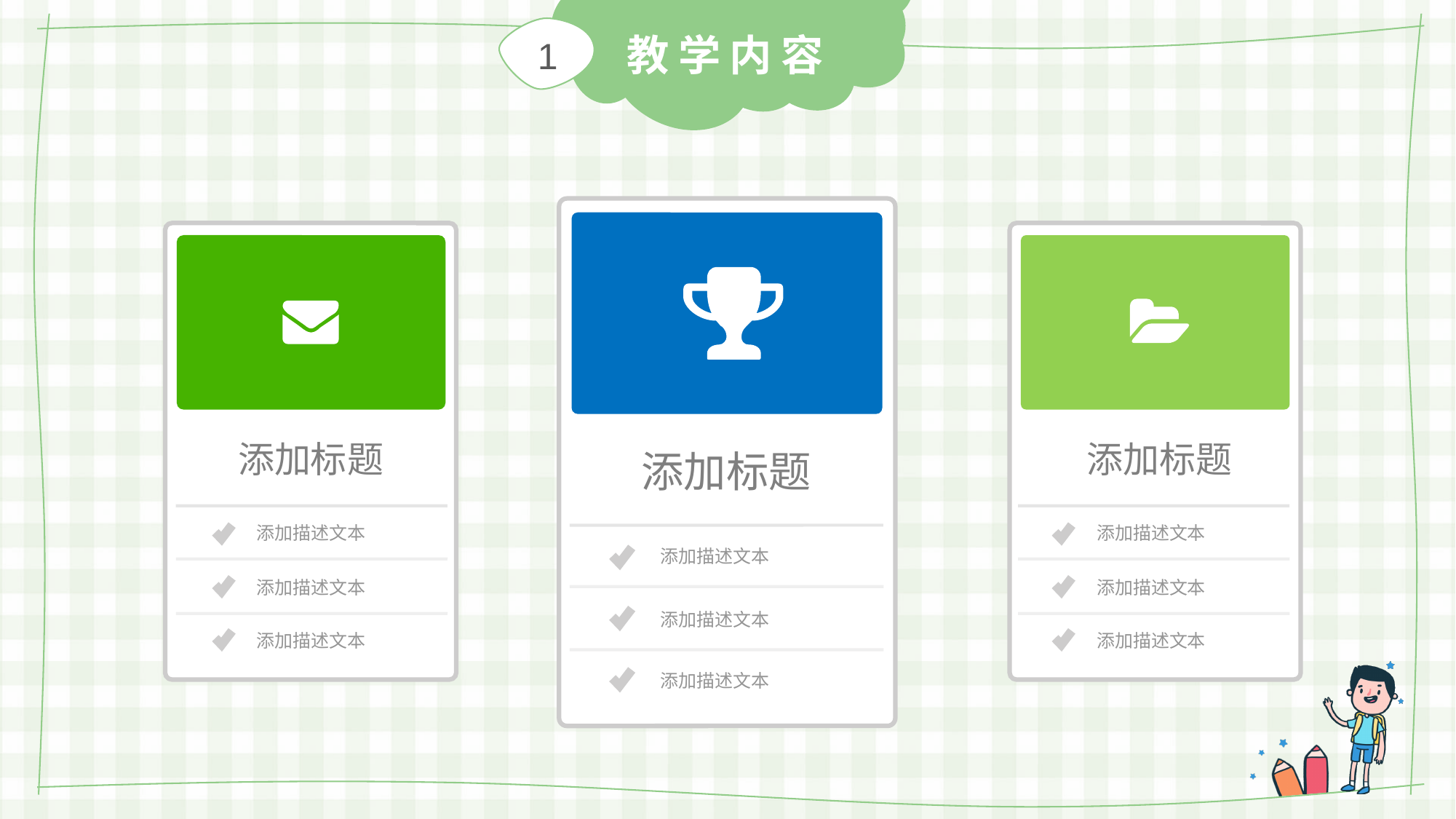

1
教学内容

添加描述文本

添加描述文本

添加描述文本

添加标题

添加描述文本

添加描述文本

添加描述文本

添加描述文本

添加描述文本

添加描述文本

添加标题
添加标题